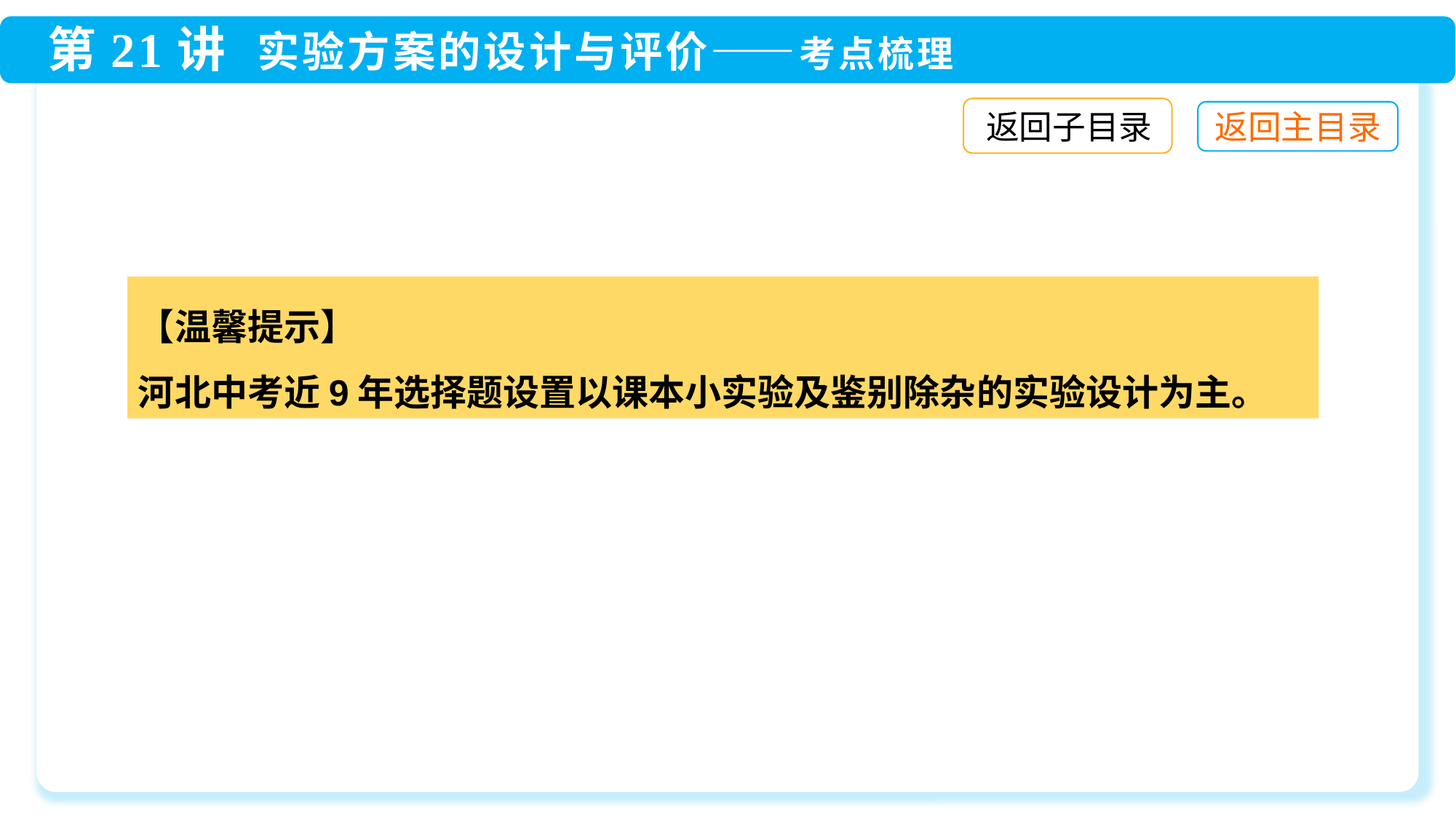

返回子目录
【温馨提示】
河北中考近9年选择题设置以课本小实验及鉴别除杂的实验设计为主。